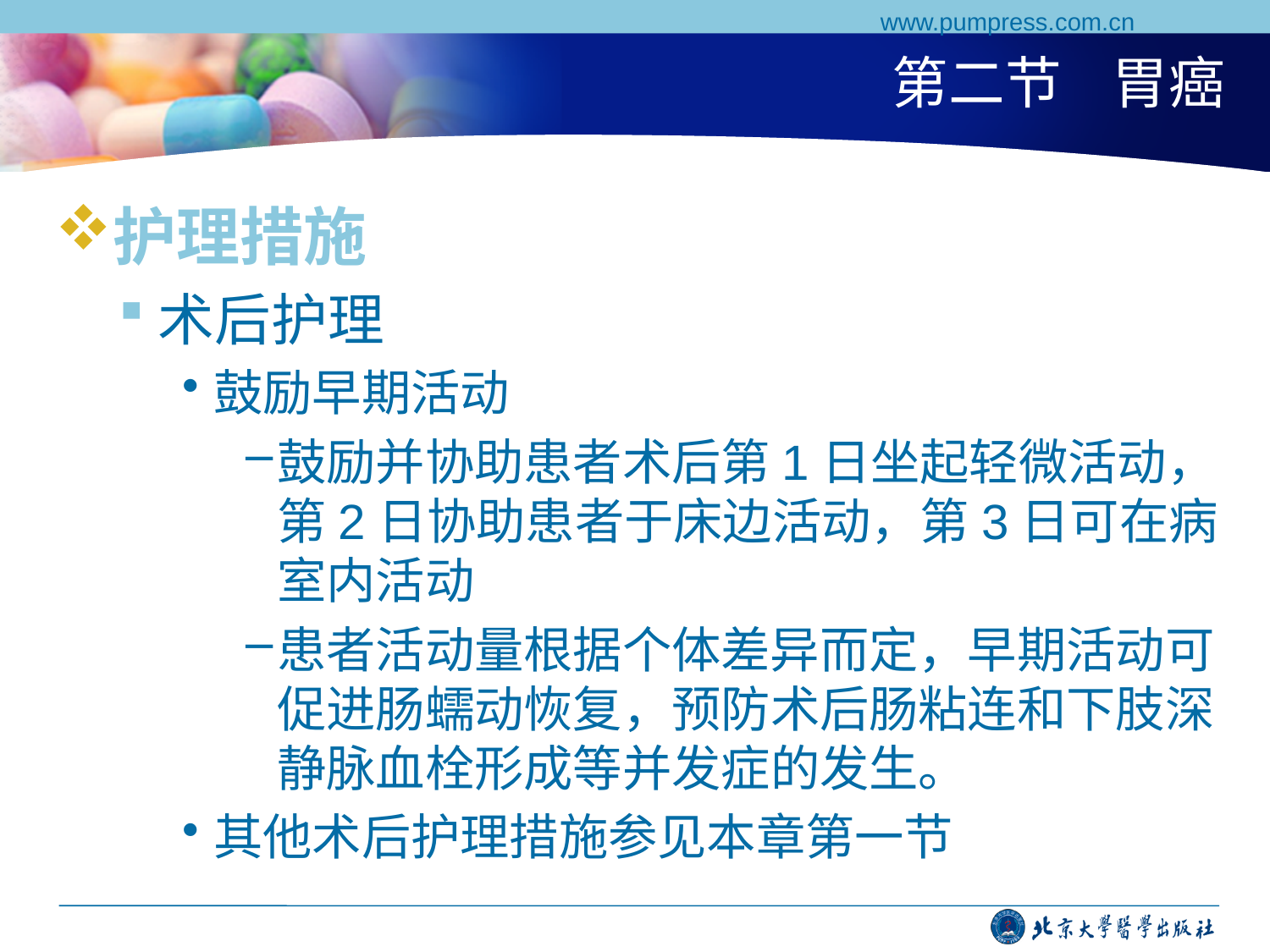

www.pumpress.com.cn
# 第二节    胃癌
护理措施
术后护理
鼓励早期活动
鼓励并协助患者术后第1日坐起轻微活动，第2日协助患者于床边活动，第3日可在病室内活动
患者活动量根据个体差异而定，早期活动可促进肠蠕动恢复，预防术后肠粘连和下肢深静脉血栓形成等并发症的发生。
其他术后护理措施参见本章第一节